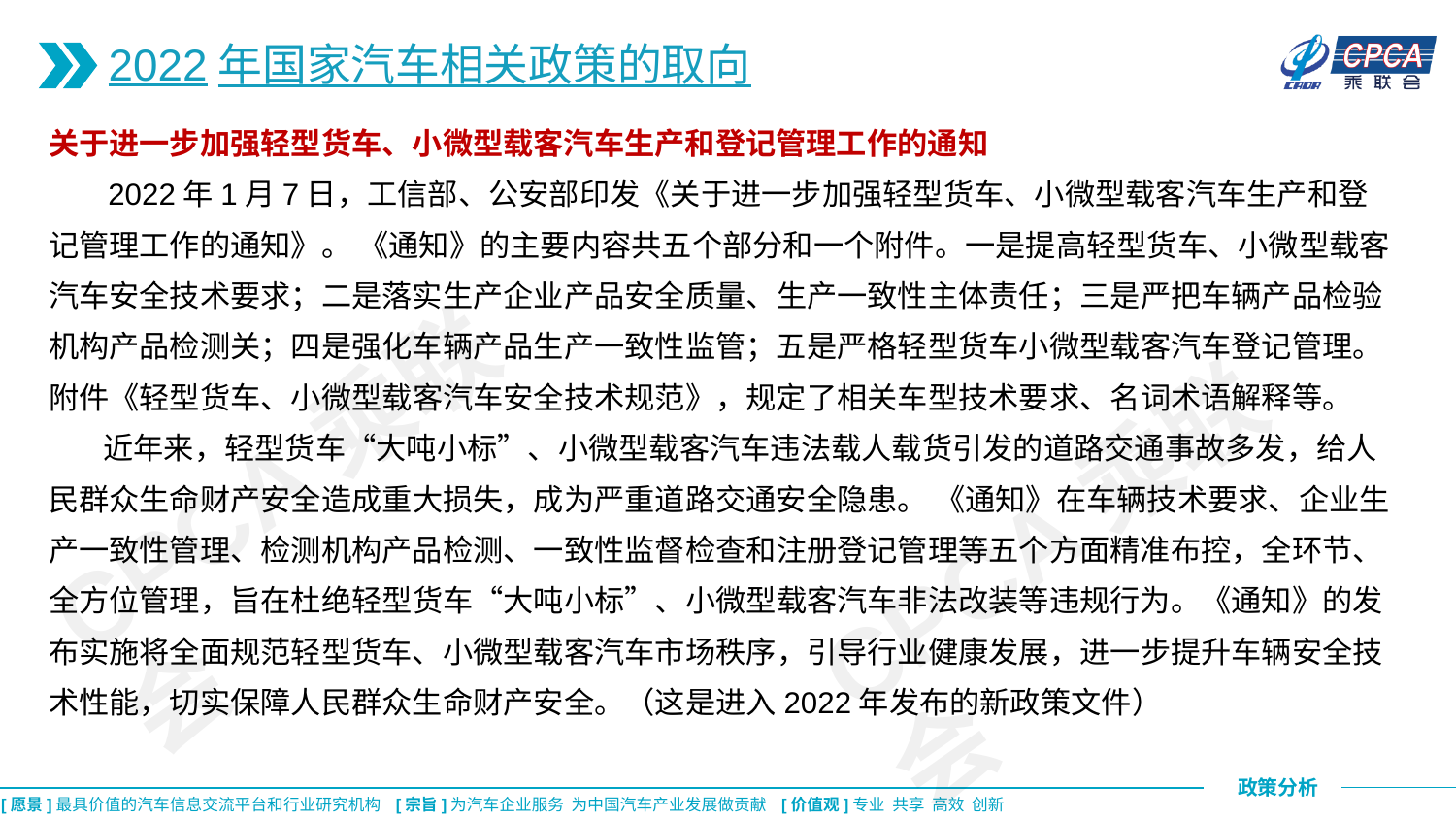

2022年国家汽车相关政策的取向
关于进一步加强轻型货车、小微型载客汽车生产和登记管理工作的通知
       2022年1月7日，工信部、公安部印发《关于进一步加强轻型货车、小微型载客汽车生产和登记管理工作的通知》。 《通知》的主要内容共五个部分和一个附件。一是提高轻型货车、小微型载客汽车安全技术要求；二是落实生产企业产品安全质量、生产一致性主体责任；三是严把车辆产品检验机构产品检测关；四是强化车辆产品生产一致性监管；五是严格轻型货车小微型载客汽车登记管理。附件《轻型货车、小微型载客汽车安全技术规范》，规定了相关车型技术要求、名词术语解释等。
       近年来，轻型货车“大吨小标”、小微型载客汽车违法载人载货引发的道路交通事故多发，给人民群众生命财产安全造成重大损失，成为严重道路交通安全隐患。 《通知》在车辆技术要求、企业生产一致性管理、检测机构产品检测、一致性监督检查和注册登记管理等五个方面精准布控，全环节、全方位管理，旨在杜绝轻型货车“大吨小标”、小微型载客汽车非法改装等违规行为。《通知》的发布实施将全面规范轻型货车、小微型载客汽车市场秩序，引导行业健康发展，进一步提升车辆安全技术性能，切实保障人民群众生命财产安全。（这是进入2022年发布的新政策文件）
CPCA乘联会
CPCA乘联会